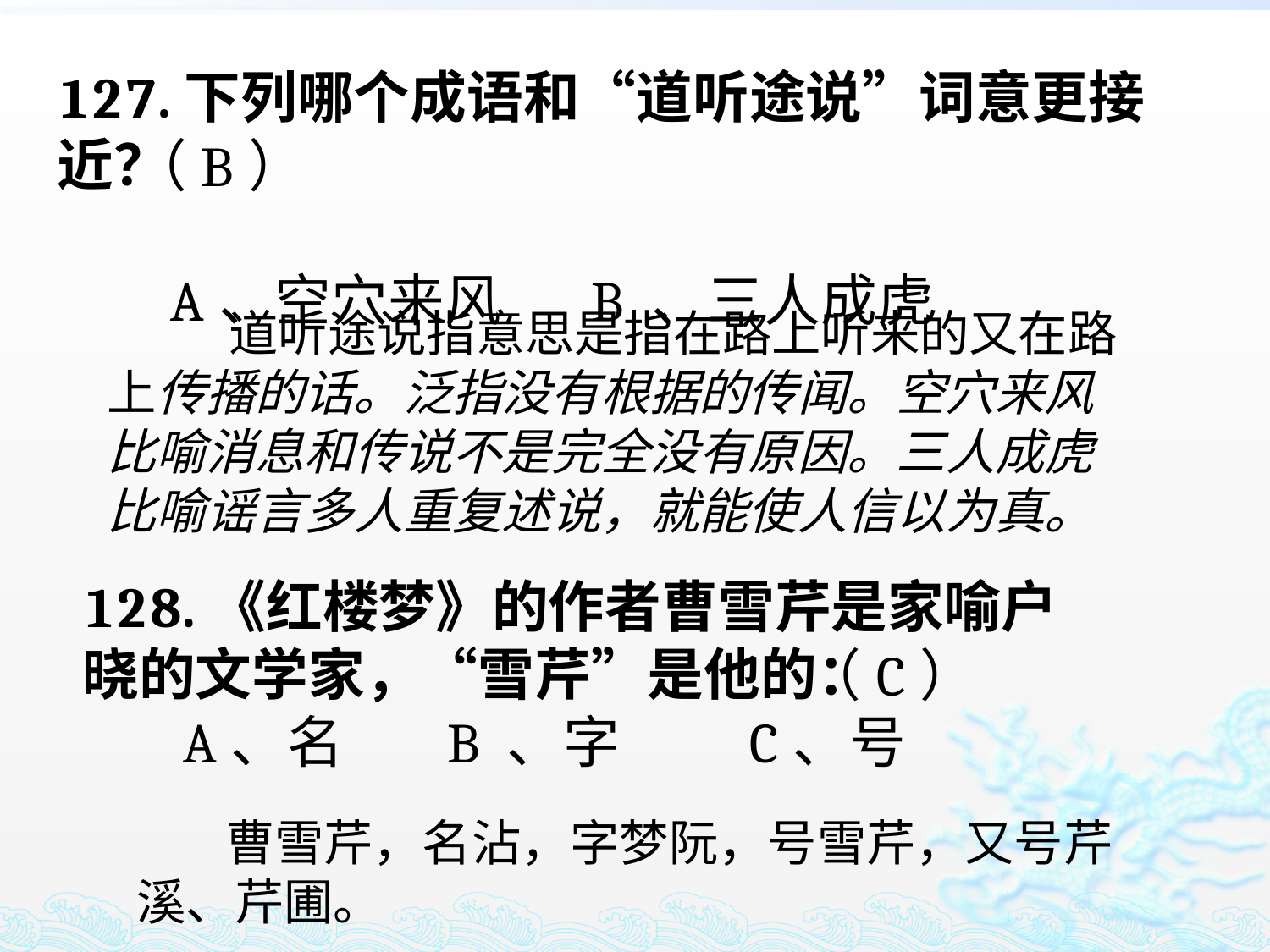

127.下列哪个成语和“道听途说”词意更接近？

         A、空穴来风      B 、三人成虎
（B）
          道听途说指意思是指在路上听来的又在路上传播的话。泛指没有根据的传闻。空穴来风比喻消息和传说不是完全没有原因。三人成虎比喻谣言多人重复述说，就能使人信以为真。
128.《红楼梦》的作者曹雪芹是家喻户晓的文学家，“雪芹”是他的：
        A、名       B 、字         C、号
（C）
       曹雪芹，名沾，字梦阮，号雪芹，又号芹溪、芹圃。